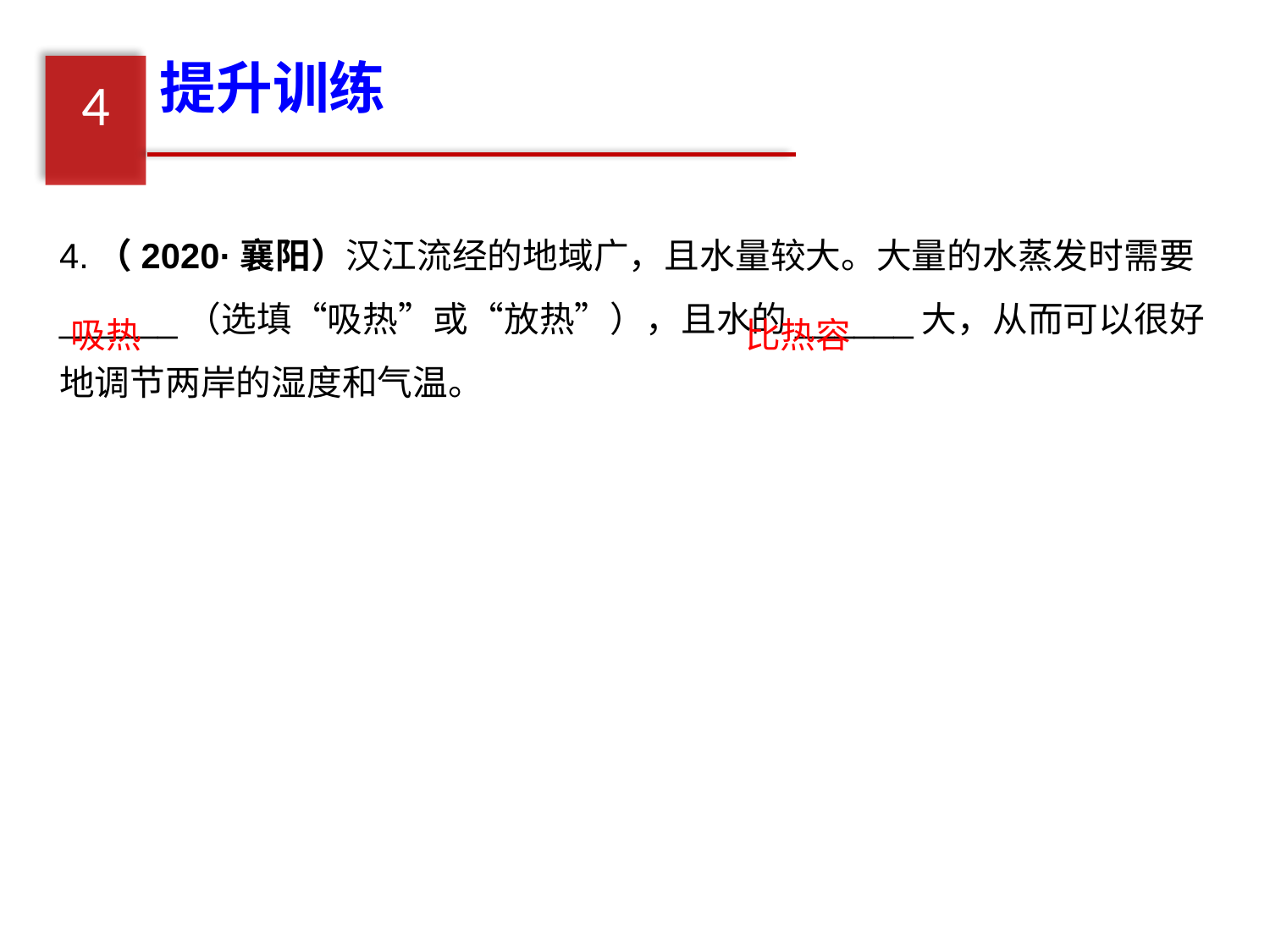

提升训练

4
4.（2020·襄阳）汉江流经的地域广，且水量较大。大量的水蒸发时需要______（选填“吸热”或“放热”），且水的______大，从而可以很好地调节两岸的湿度和气温。
吸热
比热容